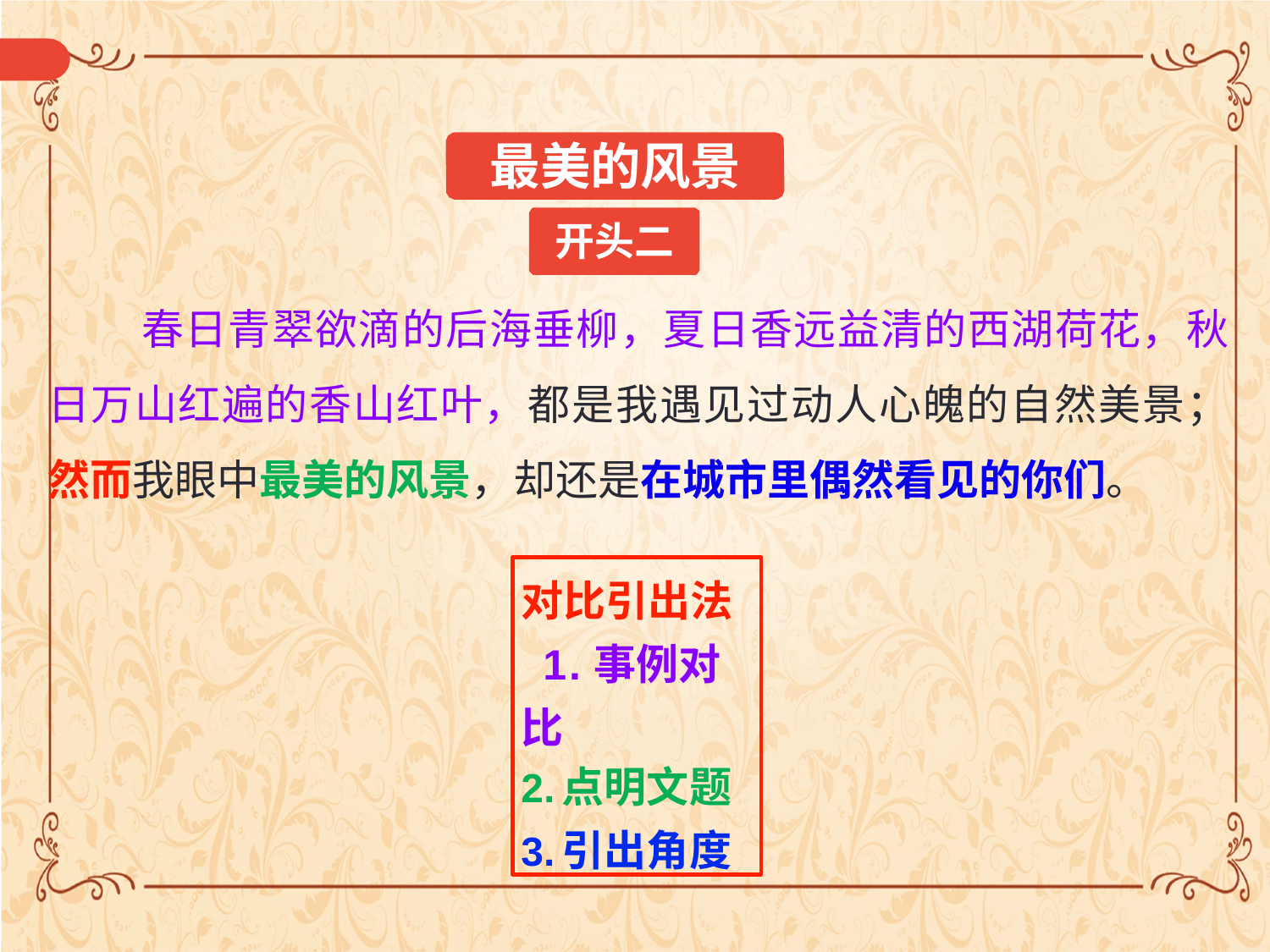

最美的风景
开头二
春日青翠欲滴的后海垂柳，夏日香远益清的西湖荷花，秋 日万山红遍的香山红叶，都是我遇见过动人心魄的自然美景； 然而我眼中最美的风景，却还是在城市里偶然看见的你们。

对比引出法  1.事例对比
点明文题
引出角度